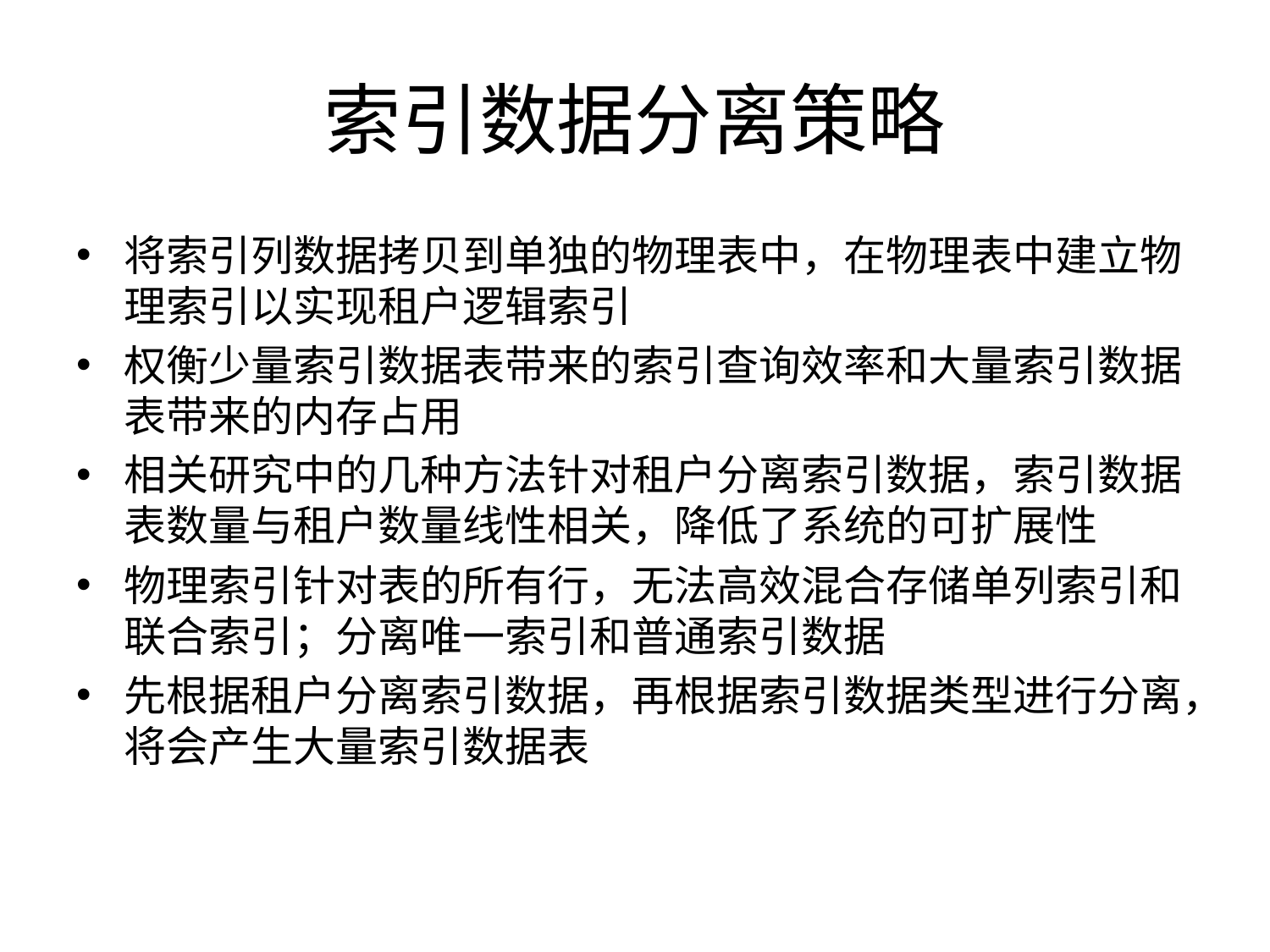

# 索引数据分离策略
将索引列数据拷贝到单独的物理表中，在物理表中建立物理索引以实现租户逻辑索引
权衡少量索引数据表带来的索引查询效率和大量索引数据表带来的内存占用
相关研究中的几种方法针对租户分离索引数据，索引数据表数量与租户数量线性相关，降低了系统的可扩展性
物理索引针对表的所有行，无法高效混合存储单列索引和联合索引；分离唯一索引和普通索引数据
先根据租户分离索引数据，再根据索引数据类型进行分离，将会产生大量索引数据表